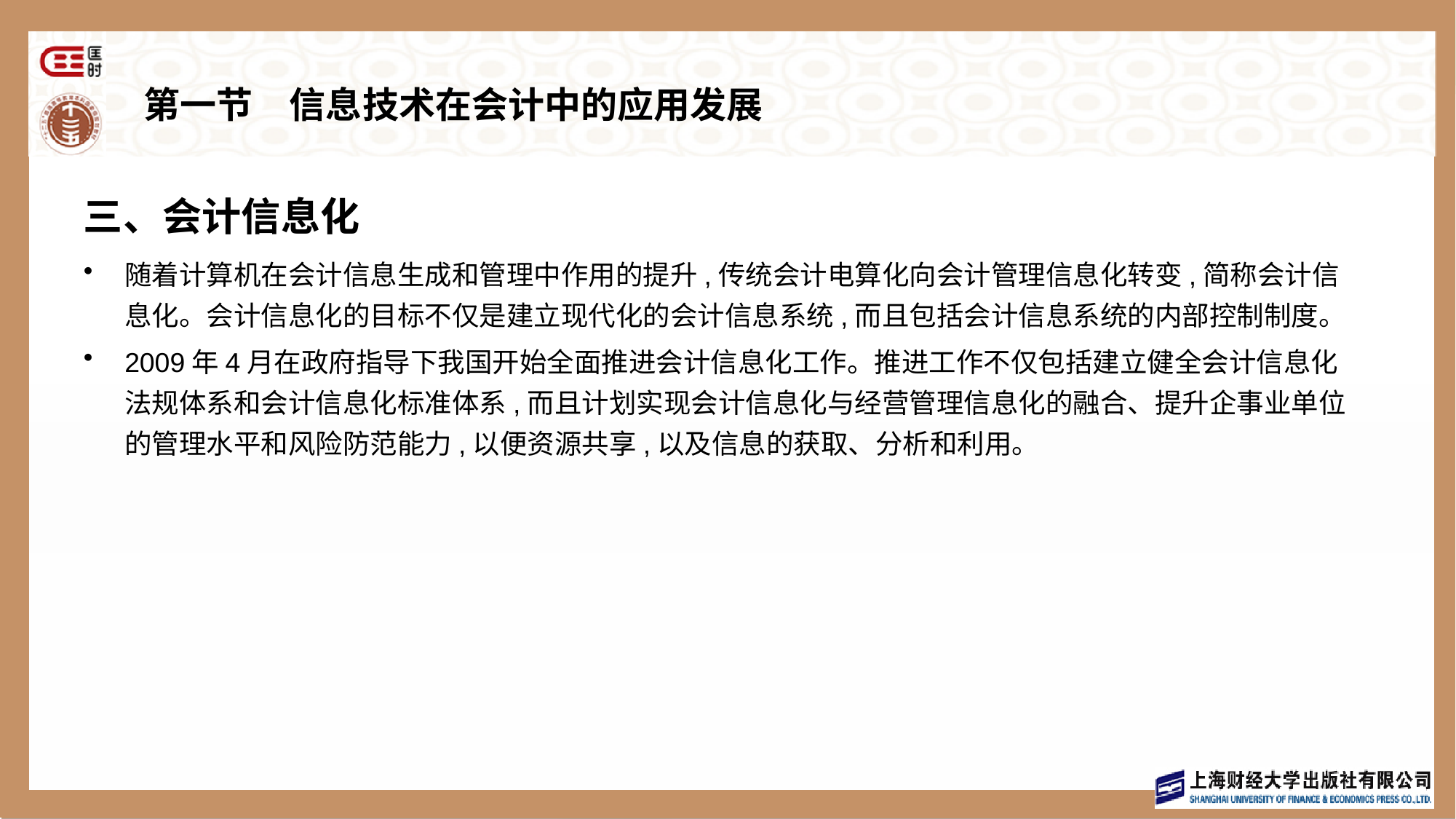

# 第一节　信息技术在会计中的应用发展
三、会计信息化
随着计算机在会计信息生成和管理中作用的提升,传统会计电算化向会计管理信息化转变,简称会计信息化。会计信息化的目标不仅是建立现代化的会计信息系统,而且包括会计信息系统的内部控制制度。
2009年4月在政府指导下我国开始全面推进会计信息化工作。推进工作不仅包括建立健全会计信息化法规体系和会计信息化标准体系,而且计划实现会计信息化与经营管理信息化的融合、提升企事业单位的管理水平和风险防范能力,以便资源共享,以及信息的获取、分析和利用。